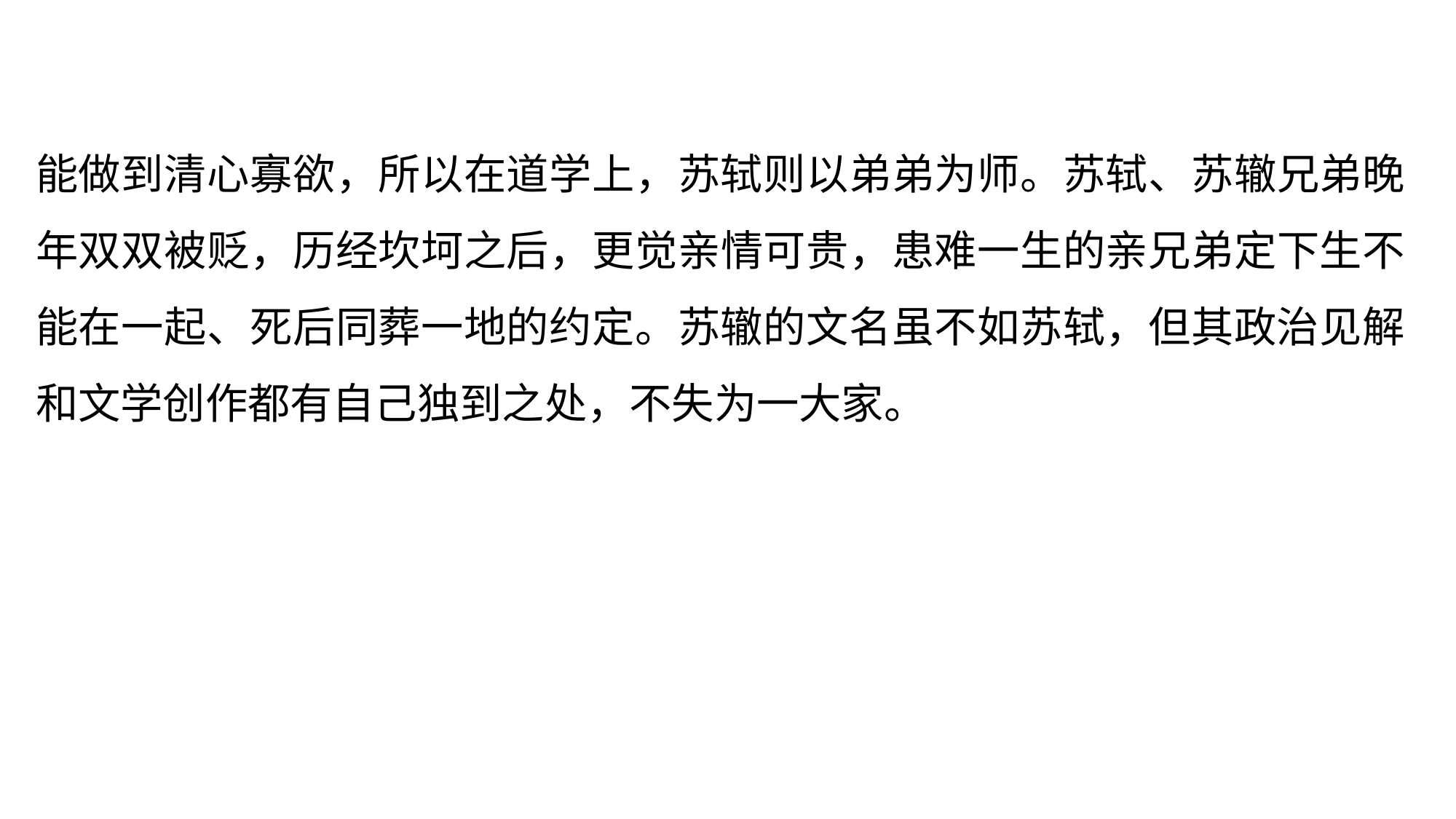

能做到清心寡欲，所以在道学上，苏轼则以弟弟为师。苏轼、苏辙兄弟晚年双双被贬，历经坎坷之后，更觉亲情可贵，患难一生的亲兄弟定下生不能在一起、死后同葬一地的约定。苏辙的文名虽不如苏轼，但其政治见解和文学创作都有自己独到之处，不失为一大家。